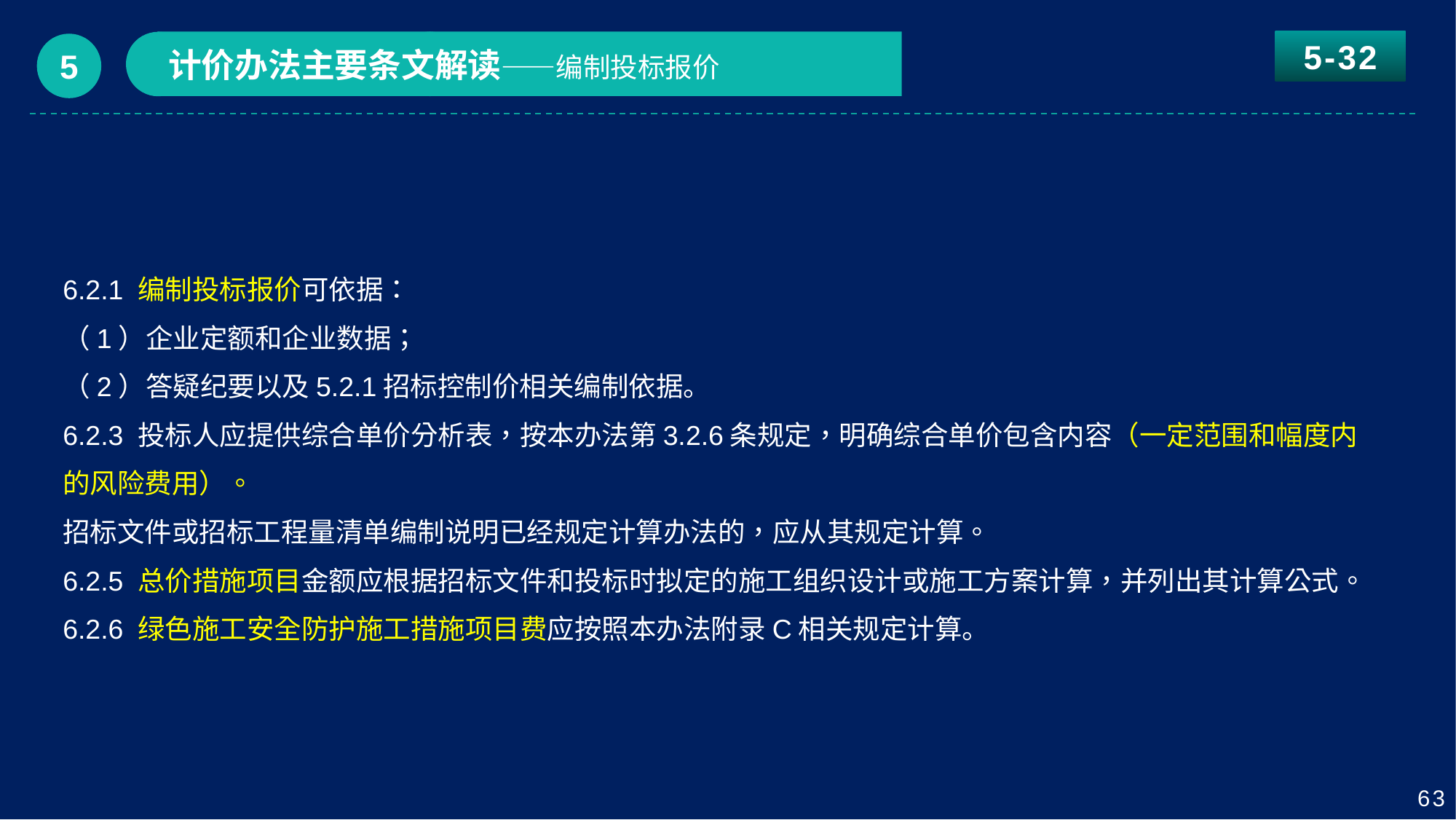

5-32
计价办法主要条文解读——编制投标报价

5
6.2.1 编制投标报价可依据：
（1）企业定额和企业数据；
（2）答疑纪要以及5.2.1招标控制价相关编制依据。
6.2.3 投标人应提供综合单价分析表，按本办法第3.2.6条规定，明确综合单价包含内容（一定范围和幅度内的风险费用）。
招标文件或招标工程量清单编制说明已经规定计算办法的，应从其规定计算。
6.2.5 总价措施项目金额应根据招标文件和投标时拟定的施工组织设计或施工方案计算，并列出其计算公式。
6.2.6 绿色施工安全防护施工措施项目费应按照本办法附录C相关规定计算。

63